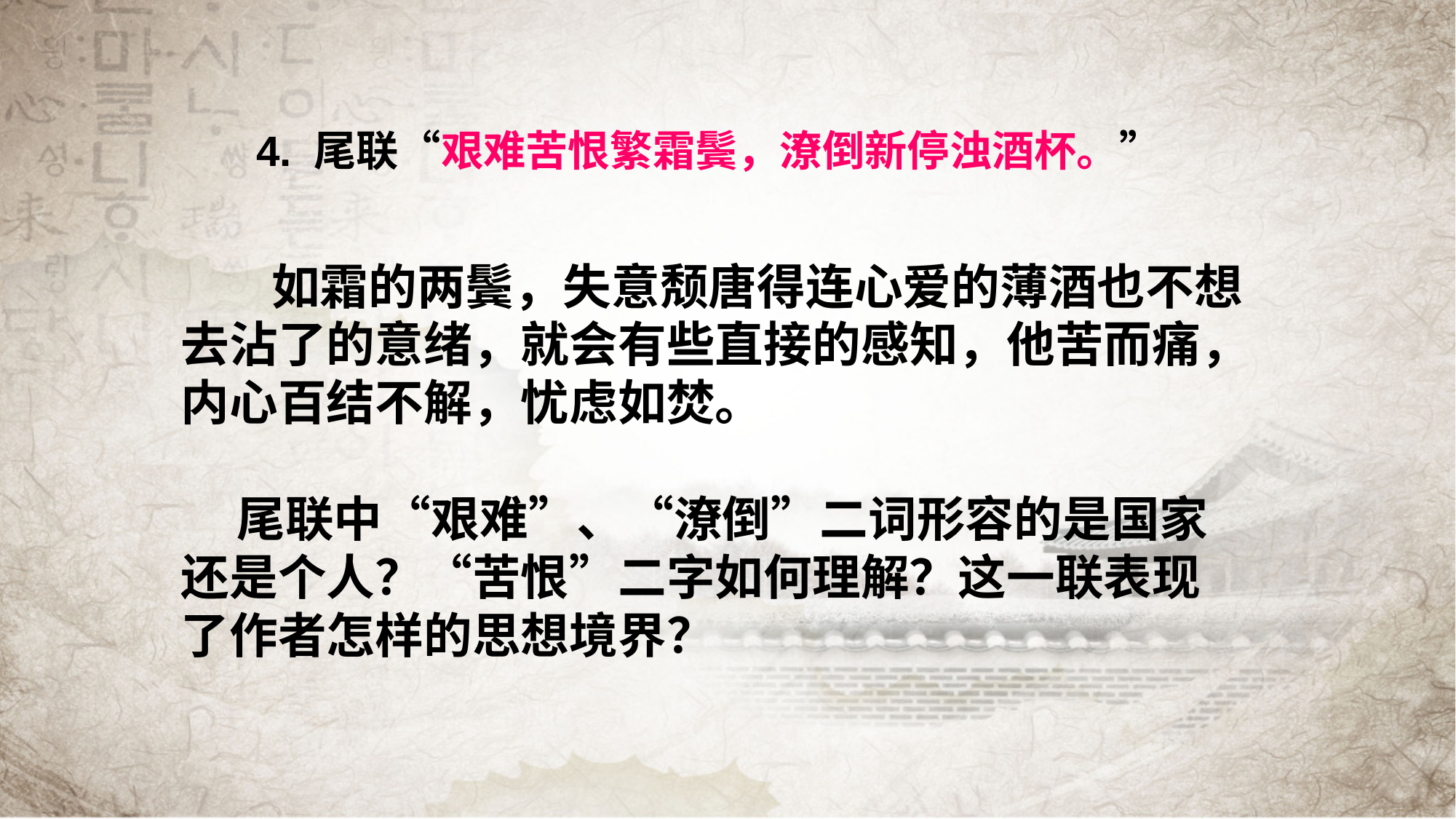

4. 尾联“艰难苦恨繁霜鬓，潦倒新停浊酒杯。”
          如霜的两鬓，失意颓唐得连心爱的薄酒也不想去沾了的意绪，就会有些直接的感知，他苦而痛，内心百结不解，忧虑如焚。

    尾联中“艰难”、“潦倒”二词形容的是国家还是个人？“苦恨”二字如何理解？这一联表现了作者怎样的思想境界？